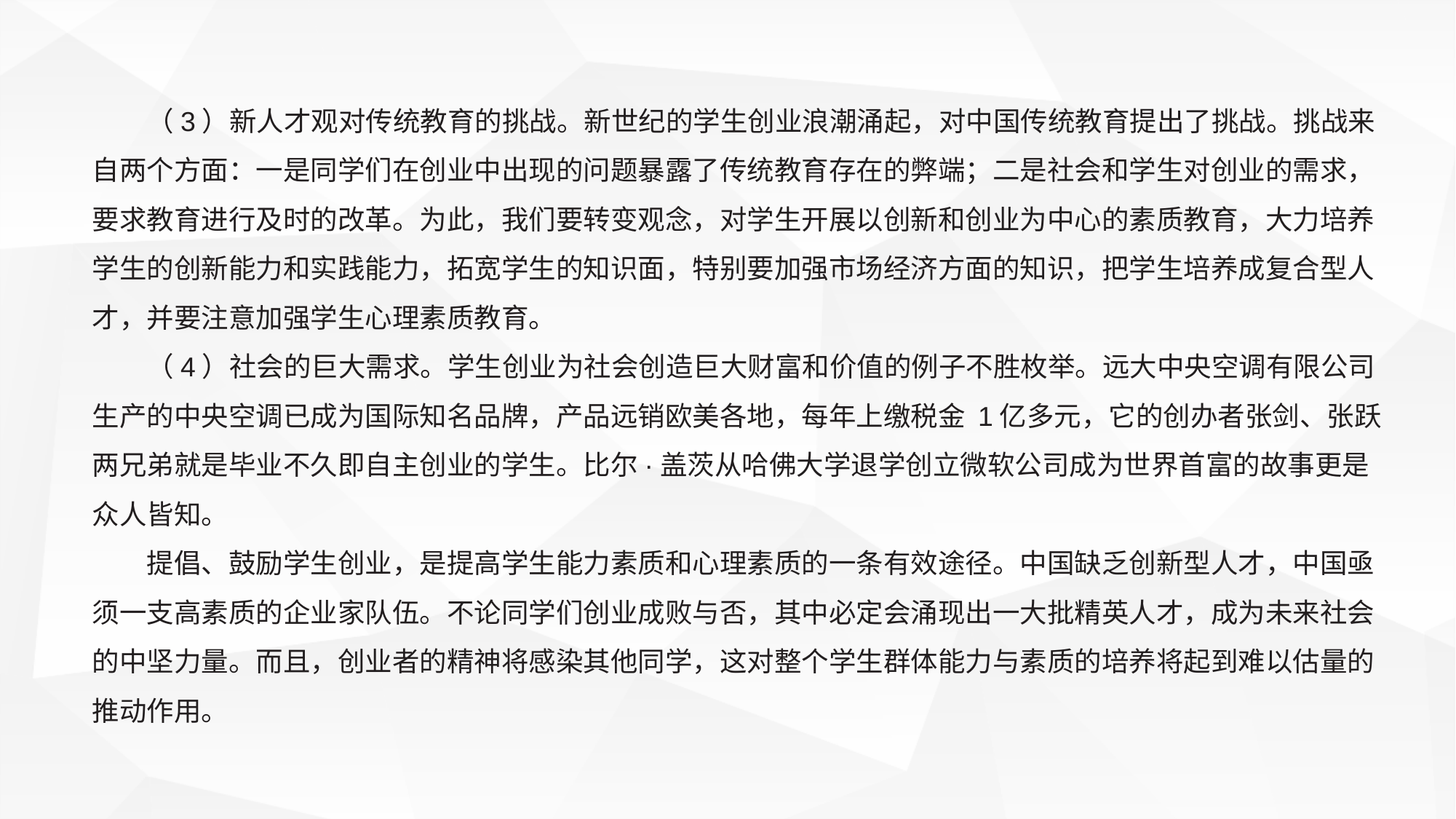

（3）新人才观对传统教育的挑战。新世纪的学生创业浪潮涌起，对中国传统教育提出了挑战。挑战来自两个方面：一是同学们在创业中出现的问题暴露了传统教育存在的弊端；二是社会和学生对创业的需求，要求教育进行及时的改革。为此，我们要转变观念，对学生开展以创新和创业为中心的素质教育，大力培养学生的创新能力和实践能力，拓宽学生的知识面，特别要加强市场经济方面的知识，把学生培养成复合型人才，并要注意加强学生心理素质教育。
（4）社会的巨大需求。学生创业为社会创造巨大财富和价值的例子不胜枚举。远大中央空调有限公司生产的中央空调已成为国际知名品牌，产品远销欧美各地，每年上缴税金 1亿多元，它的创办者张剑、张跃两兄弟就是毕业不久即自主创业的学生。比尔·盖茨从哈佛大学退学创立微软公司成为世界首富的故事更是众人皆知。
提倡、鼓励学生创业，是提高学生能力素质和心理素质的一条有效途径。中国缺乏创新型人才，中国亟须一支高素质的企业家队伍。不论同学们创业成败与否，其中必定会涌现出一大批精英人才，成为未来社会的中坚力量。而且，创业者的精神将感染其他同学，这对整个学生群体能力与素质的培养将起到难以估量的推动作用。